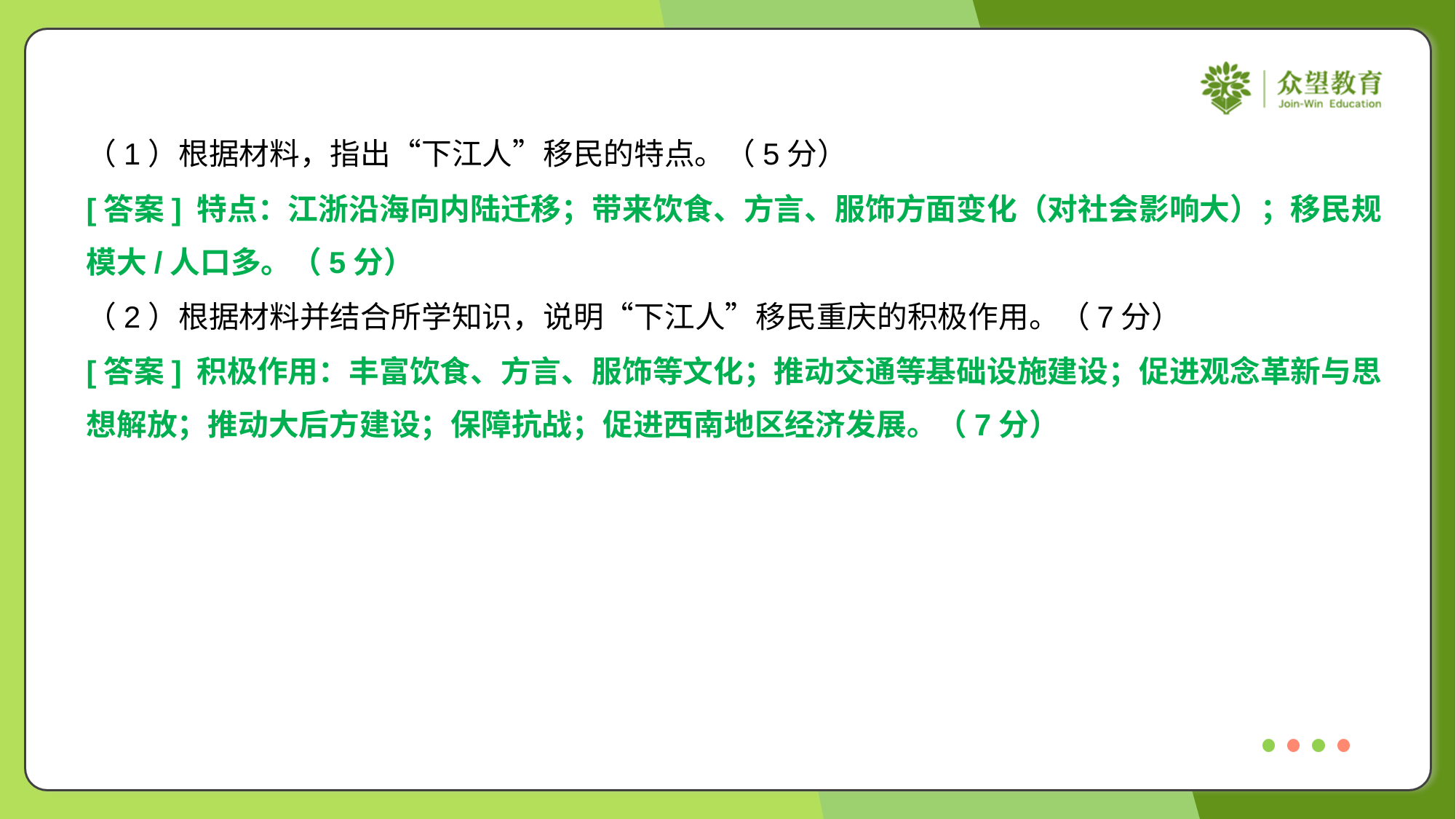

（1）根据材料，指出“下江人”移民的特点。（5分）
[答案] 特点：江浙沿海向内陆迁移；带来饮食、方言、服饰方面变化（对社会影响大）；移民规
模大/人口多。（5分）
（2）根据材料并结合所学知识，说明“下江人”移民重庆的积极作用。（7分）
[答案] 积极作用：丰富饮食、方言、服饰等文化；推动交通等基础设施建设；促进观念革新与思
想解放；推动大后方建设；保障抗战；促进西南地区经济发展。（7分）